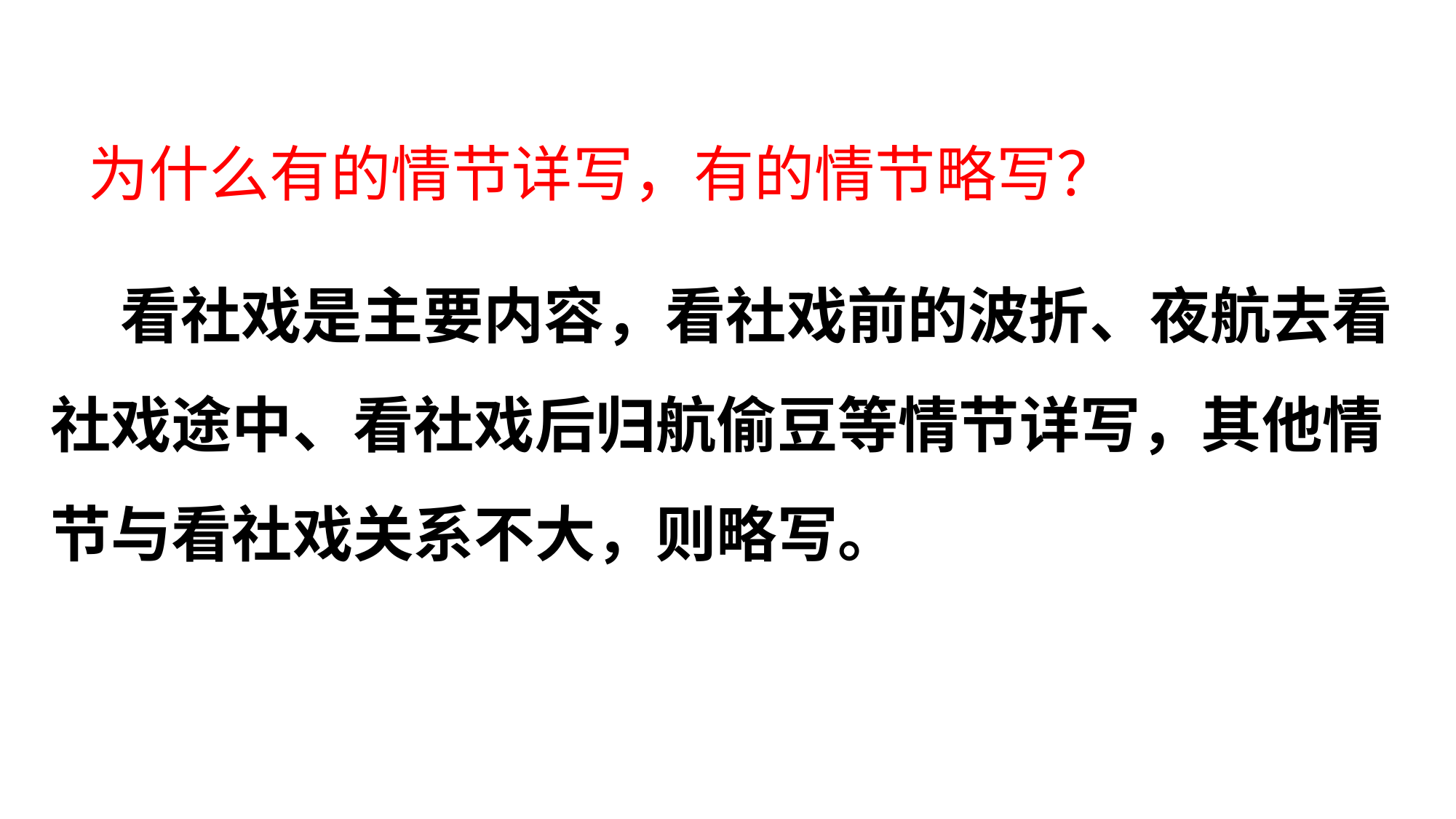

为什么有的情节详写，有的情节略写？
    看社戏是主要内容，看社戏前的波折、夜航去看社戏途中、看社戏后归航偷豆等情节详写，其他情节与看社戏关系不大，则略写。